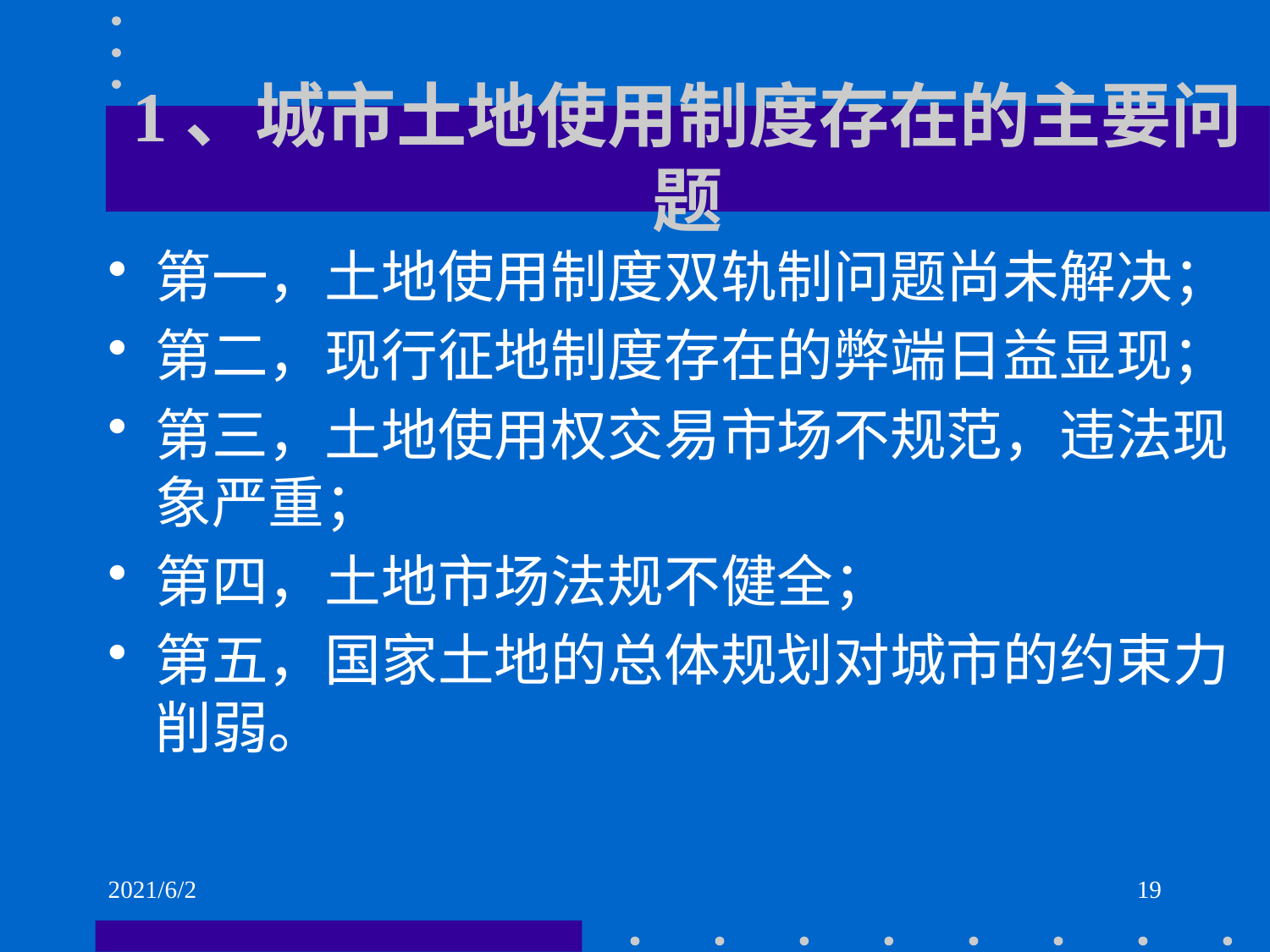

# 1、城市土地使用制度存在的主要问题
第一，土地使用制度双轨制问题尚未解决；
第二，现行征地制度存在的弊端日益显现；
第三，土地使用权交易市场不规范，违法现象严重；
第四，土地市场法规不健全；
第五，国家土地的总体规划对城市的约束力削弱。
2021/6/2
19